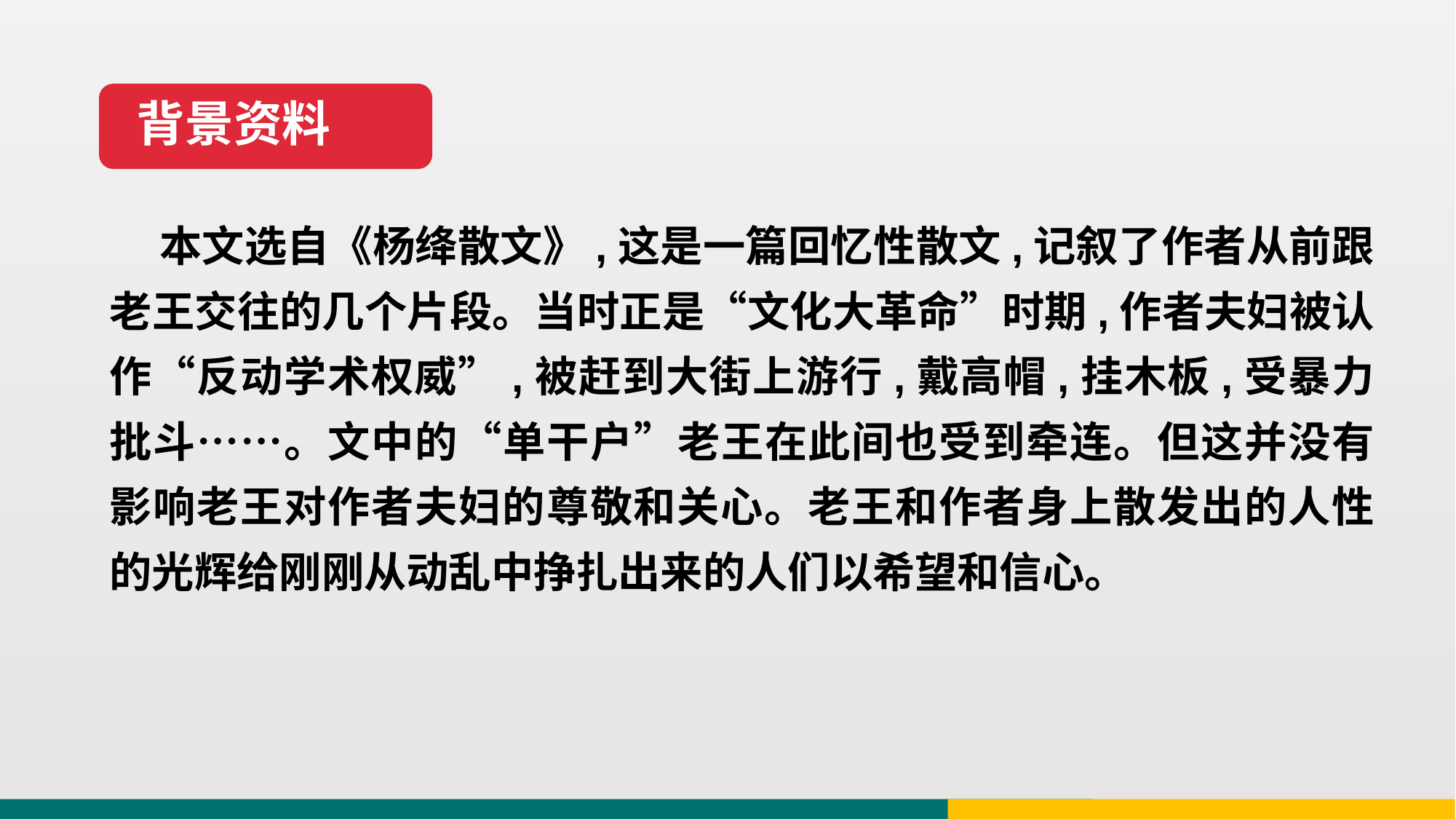

背景资料
    本文选自《杨绛散文》,这是一篇回忆性散文,记叙了作者从前跟老王交往的几个片段。当时正是“文化大革命”时期,作者夫妇被认作“反动学术权威”,被赶到大街上游行,戴高帽,挂木板,受暴力批斗……。文中的“单干户”老王在此间也受到牵连。但这并没有影响老王对作者夫妇的尊敬和关心。老王和作者身上散发出的人性的光辉给刚刚从动乱中挣扎出来的人们以希望和信心。